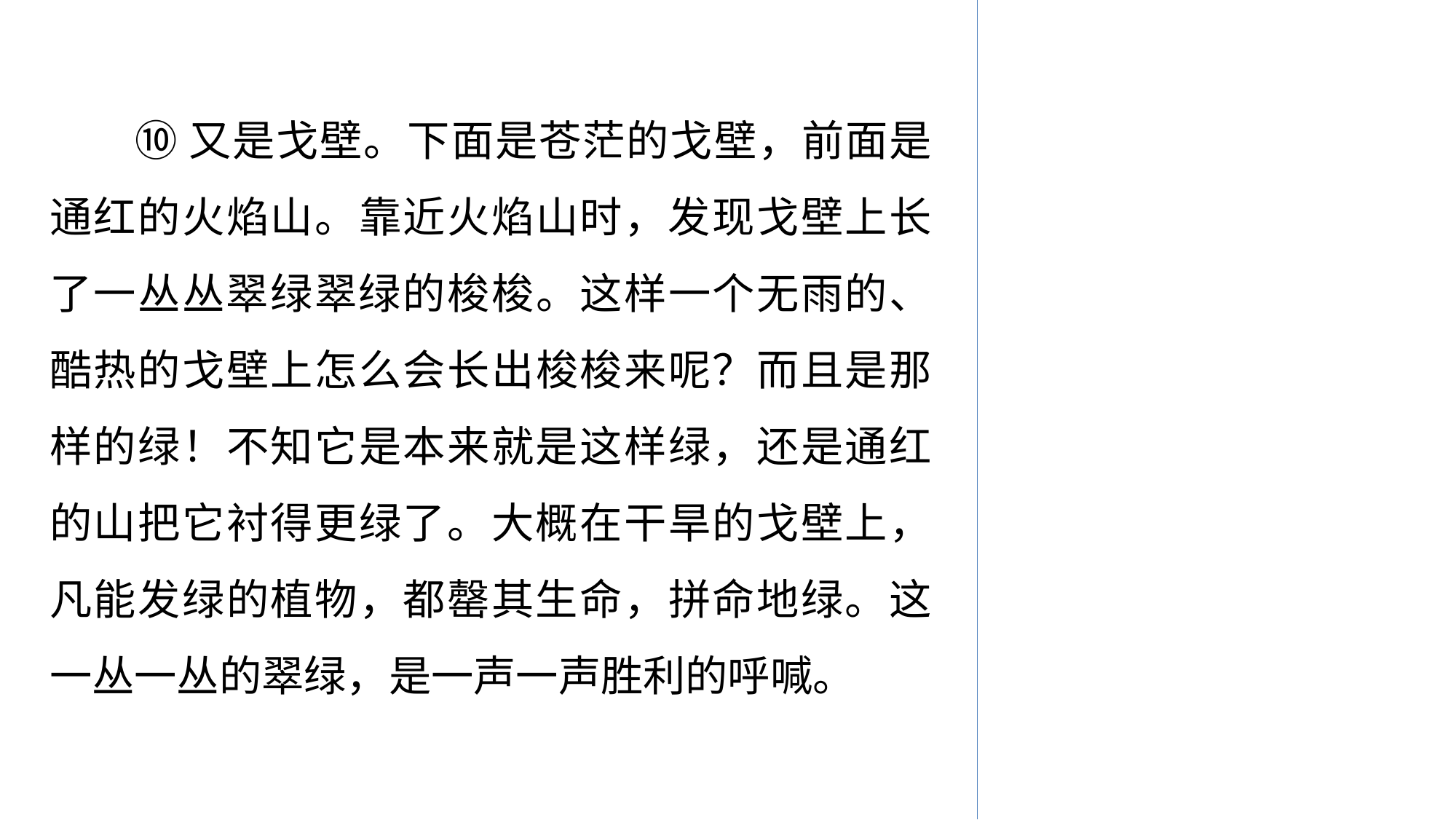

⑩又是戈壁。下面是苍茫的戈壁，前面是通红的火焰山。靠近火焰山时，发现戈壁上长了一丛丛翠绿翠绿的梭梭。这样一个无雨的、酷热的戈壁上怎么会长出梭梭来呢？而且是那样的绿！不知它是本来就是这样绿，还是通红的山把它衬得更绿了。大概在干旱的戈壁上，凡能发绿的植物，都罄其生命，拼命地绿。这一丛一丛的翠绿，是一声一声胜利的呼喊。